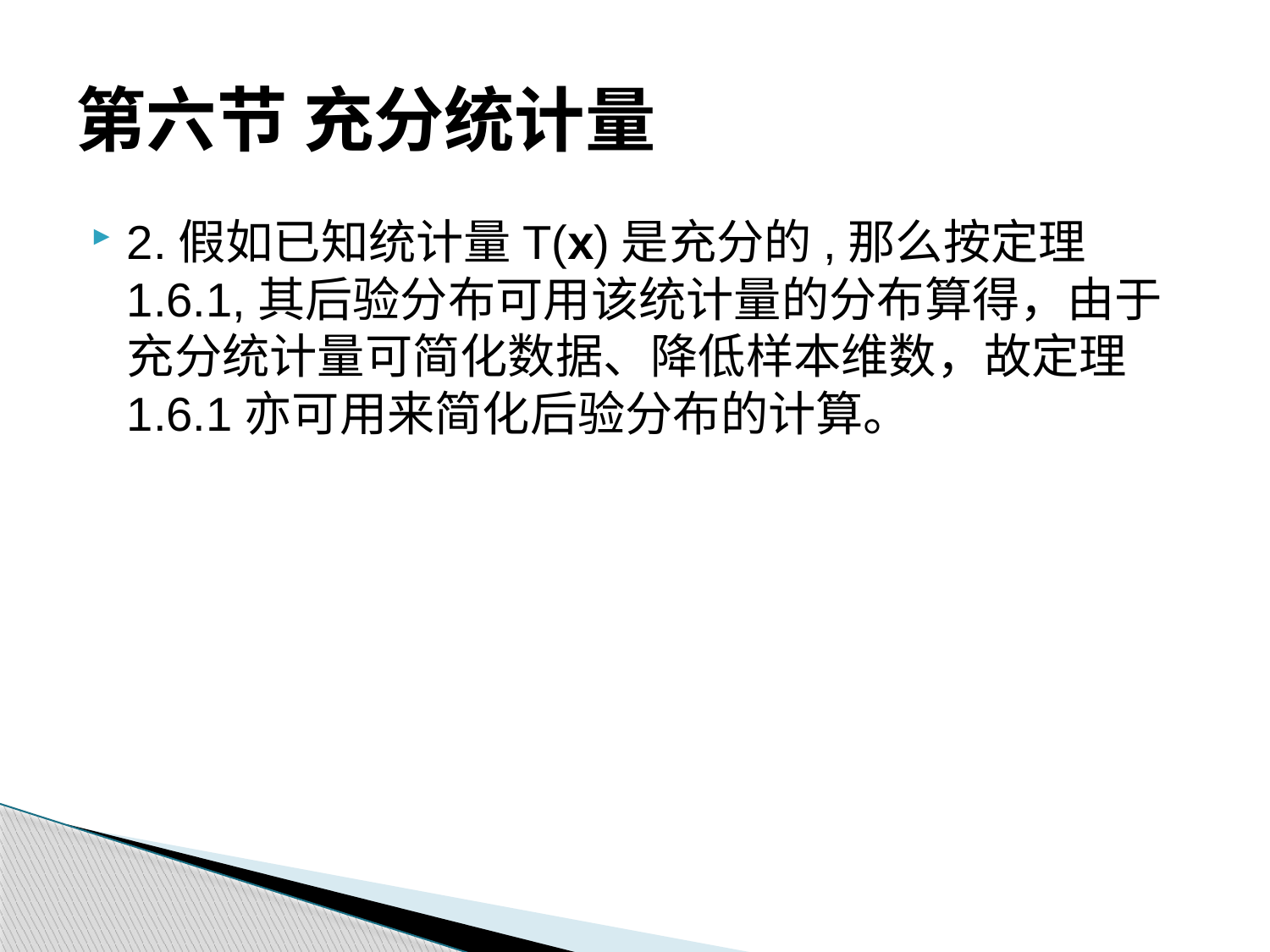

# 第六节 充分统计量
2.假如已知统计量T(x)是充分的,那么按定理1.6.1,其后验分布可用该统计量的分布算得，由于充分统计量可简化数据、降低样本维数，故定理1.6.1亦可用来简化后验分布的计算。